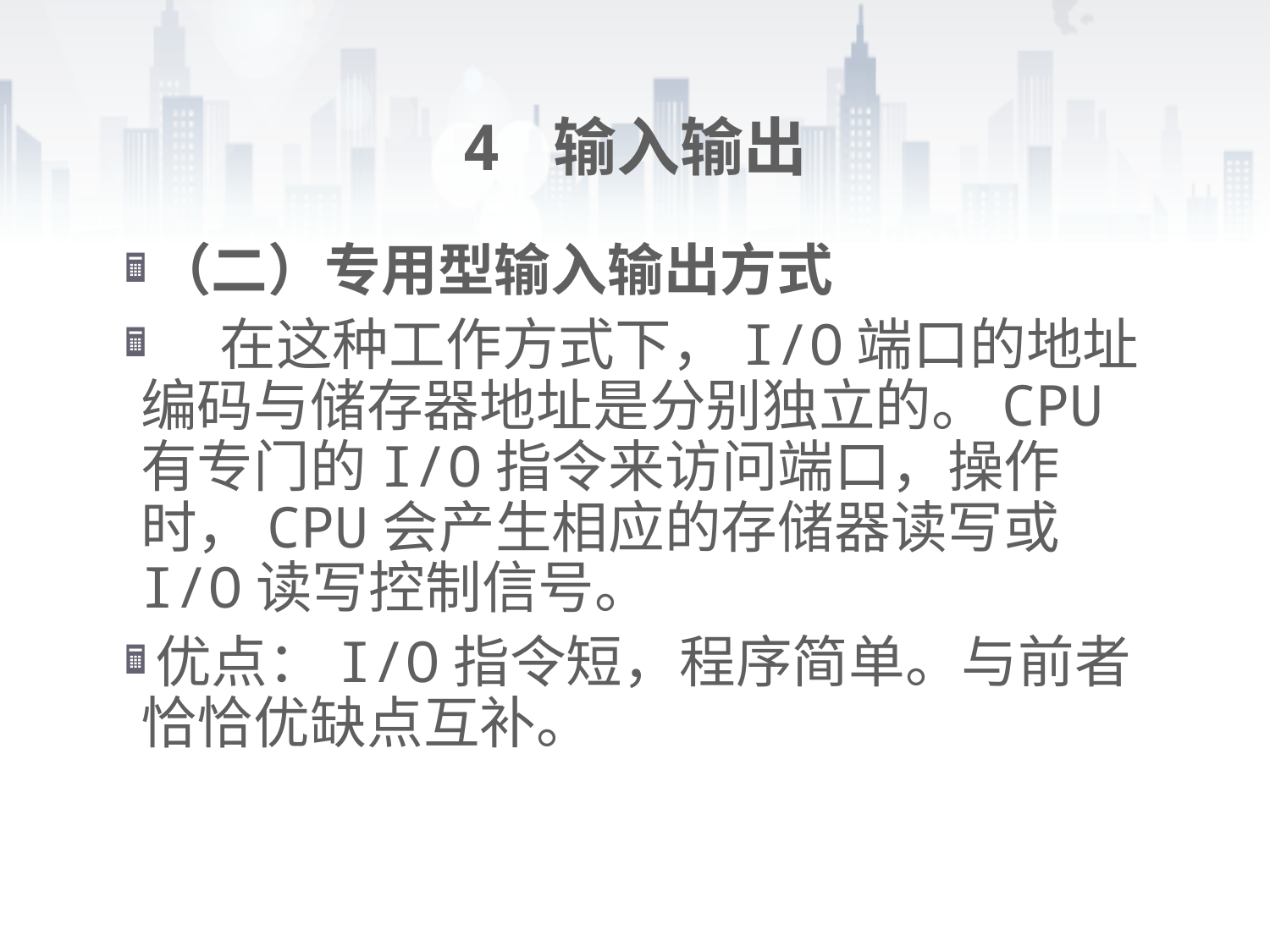

# 4 输入输出
（二）专用型输入输出方式
    在这种工作方式下，I/O端口的地址编码与储存器地址是分别独立的。CPU有专门的I/O指令来访问端口，操作时，CPU会产生相应的存储器读写或I/O读写控制信号。
优点：I/O指令短，程序简单。与前者恰恰优缺点互补。